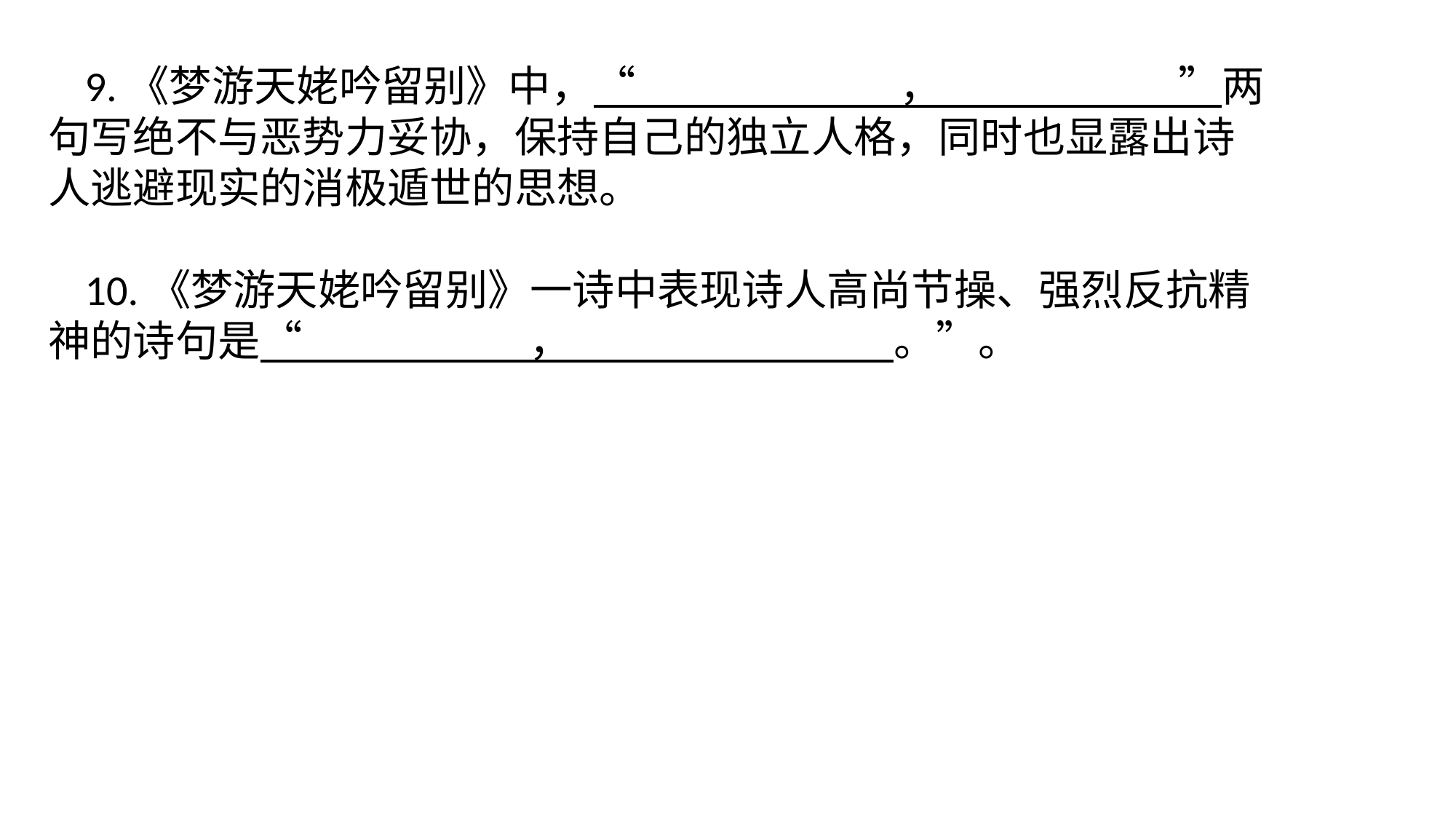

9.《梦游天姥吟留别》中，“                            ，                         ”两句写绝不与恶势力妥协，保持自己的独立人格，同时也显露出诗人逃避现实的消极遁世的思想。

10.《梦游天姥吟留别》一诗中表现诗人高尚节操、强烈反抗精神的诗句是“                        ，                                  。”。